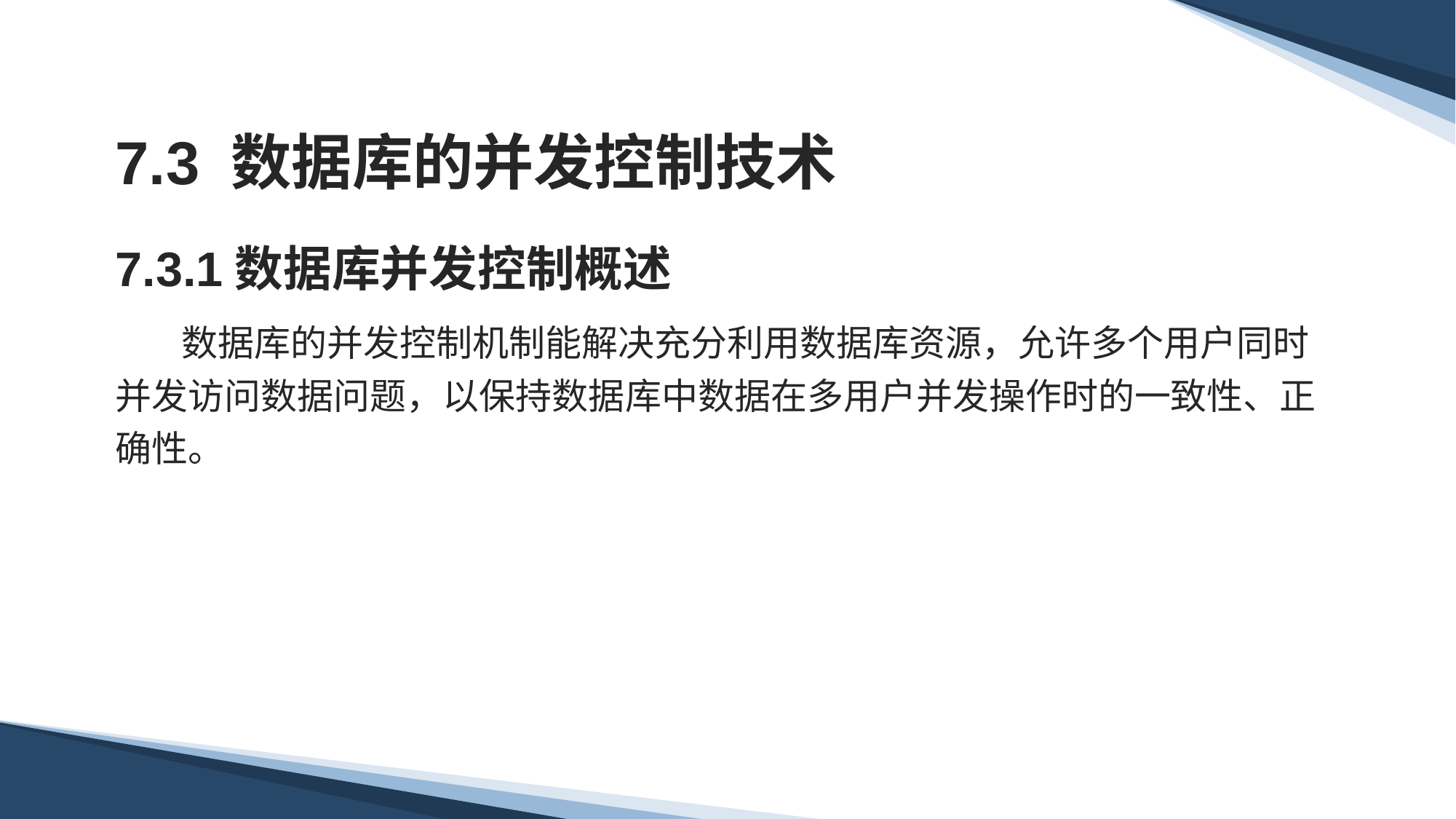

# 7.3 数据库的并发控制技术
7.3.1数据库并发控制概述
       数据库的并发控制机制能解决充分利用数据库资源，允许多个用户同时并发访问数据问题，以保持数据库中数据在多用户并发操作时的一致性、正确性。